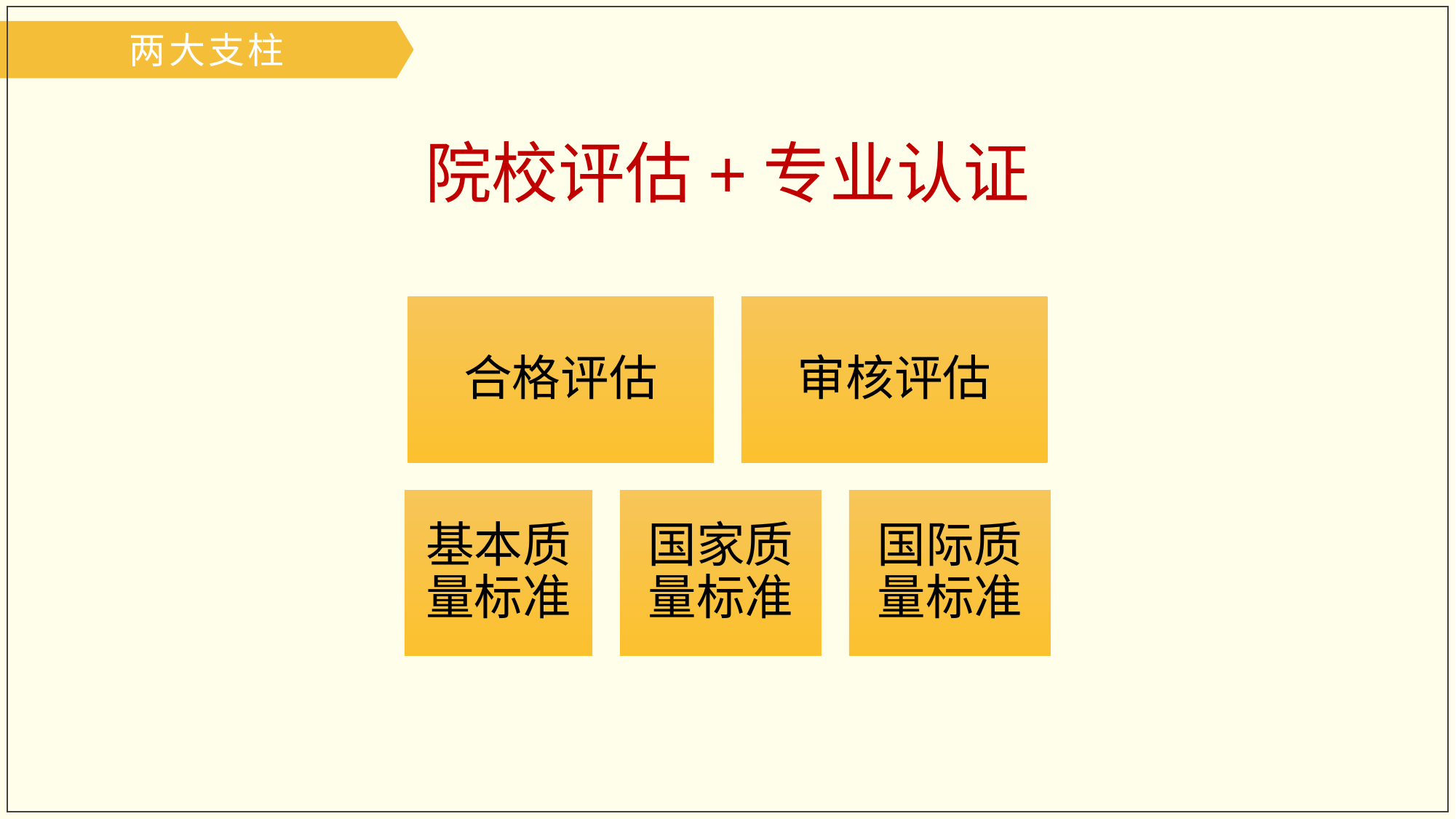

两大支柱

# 院校评估+专业认证
合格评估
审核评估
基本质量标准
国家质量标准
国际质量标准